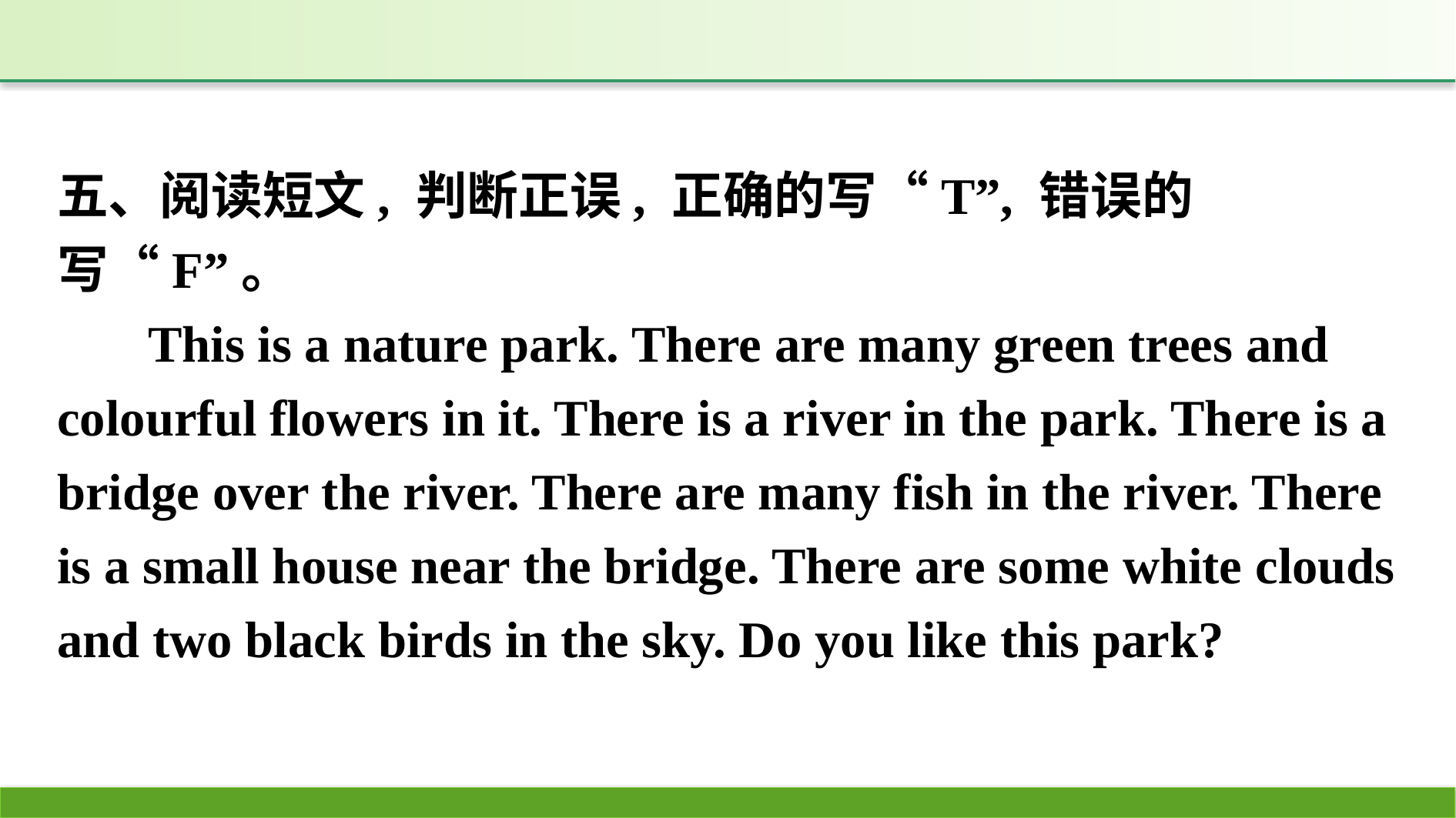

五、阅读短文, 判断正误, 正确的写“T”, 错误的写“F”。
This is a nature park. There are many green trees and colourful flowers in it. There is a river in the park. There is a bridge over the river. There are many fish in the river. There is a small house near the bridge. There are some white clouds and two black birds in the sky. Do you like this park?